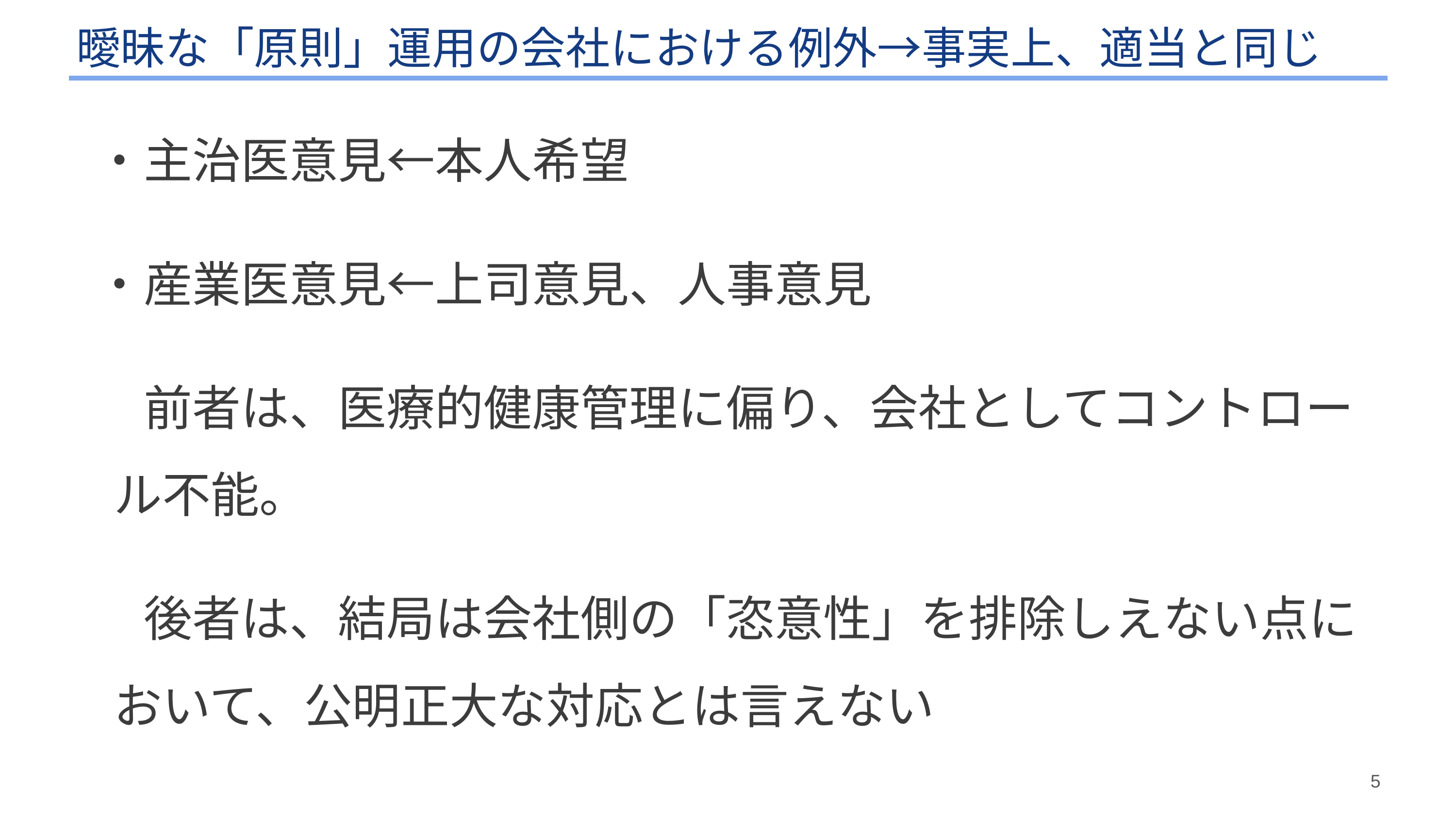

# 曖昧な「原則」運用の会社における例外→事実上、適当と同じ
・主治医意見←本人希望
・産業医意見←上司意見、人事意見
　前者は、医療的健康管理に偏り、会社としてコントロール不能。
　後者は、結局は会社側の「恣意性」を排除しえない点において、公明正大な対応とは言えない
5